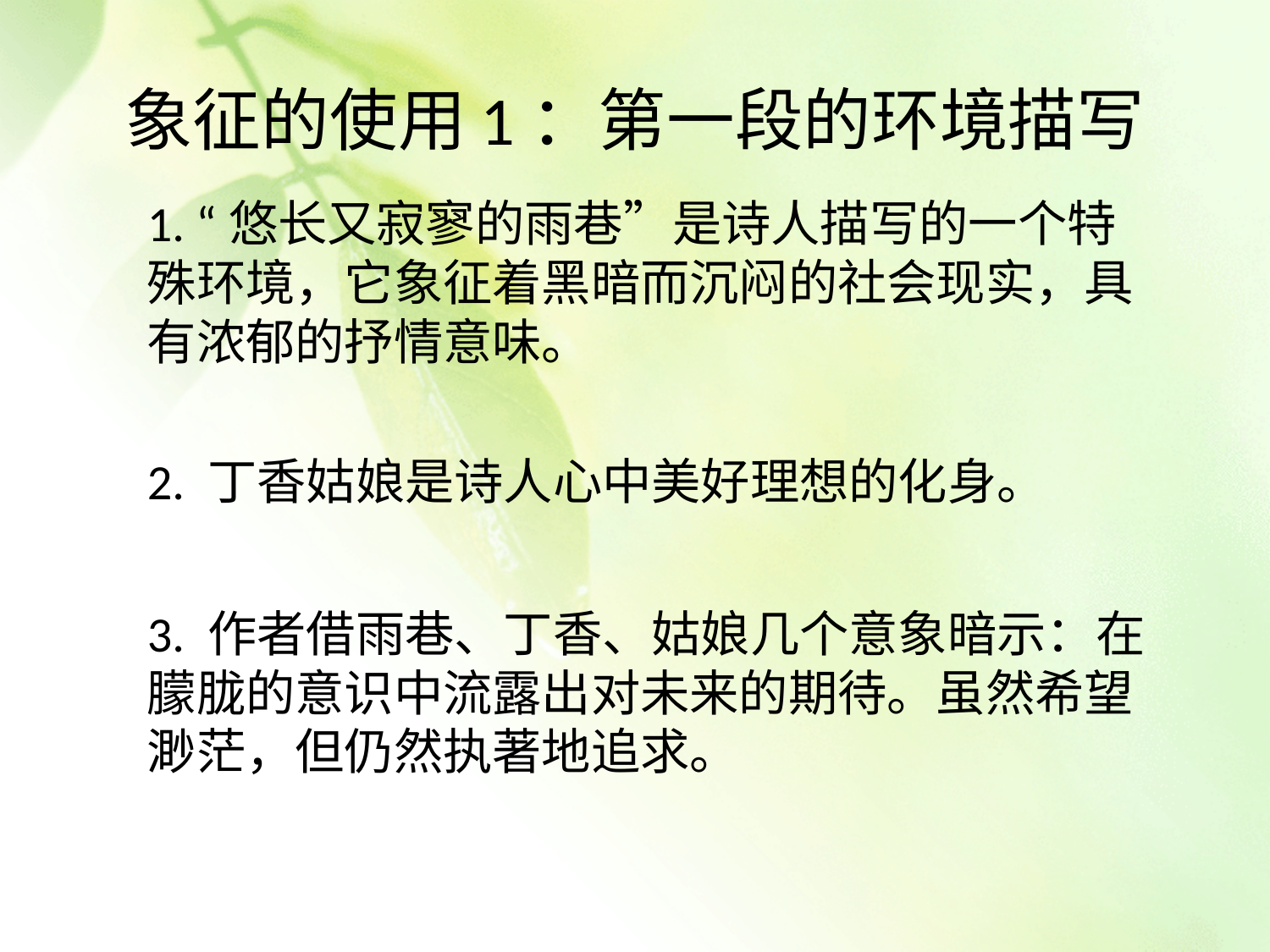

# 象征的使用1：第一段的环境描写
1. “悠长又寂寥的雨巷”是诗人描写的一个特殊环境，它象征着黑暗而沉闷的社会现实，具有浓郁的抒情意味。
2. 丁香姑娘是诗人心中美好理想的化身。
3. 作者借雨巷、丁香、姑娘几个意象暗示：在朦胧的意识中流露出对未来的期待。虽然希望渺茫，但仍然执著地追求。